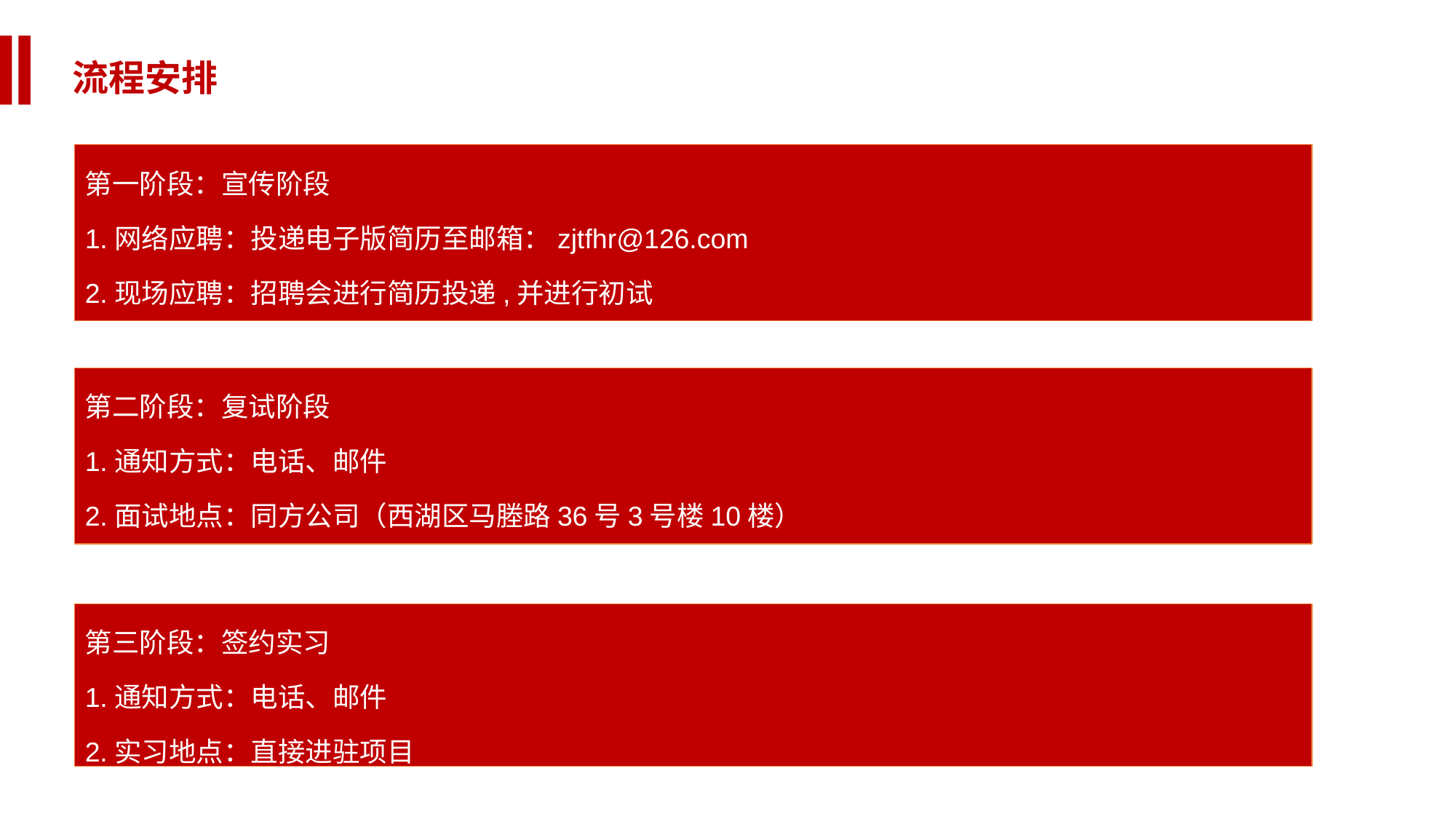

流程安排
第一阶段：宣传阶段
1.网络应聘：投递电子版简历至邮箱：zjtfhr@126.com
2.现场应聘：招聘会进行简历投递,并进行初试
第二阶段：复试阶段
1.通知方式：电话、邮件
2.面试地点：同方公司（西湖区马塍路36号3号楼10楼）
）
第三阶段：签约实习
1.通知方式：电话、邮件
2.实习地点：直接进驻项目